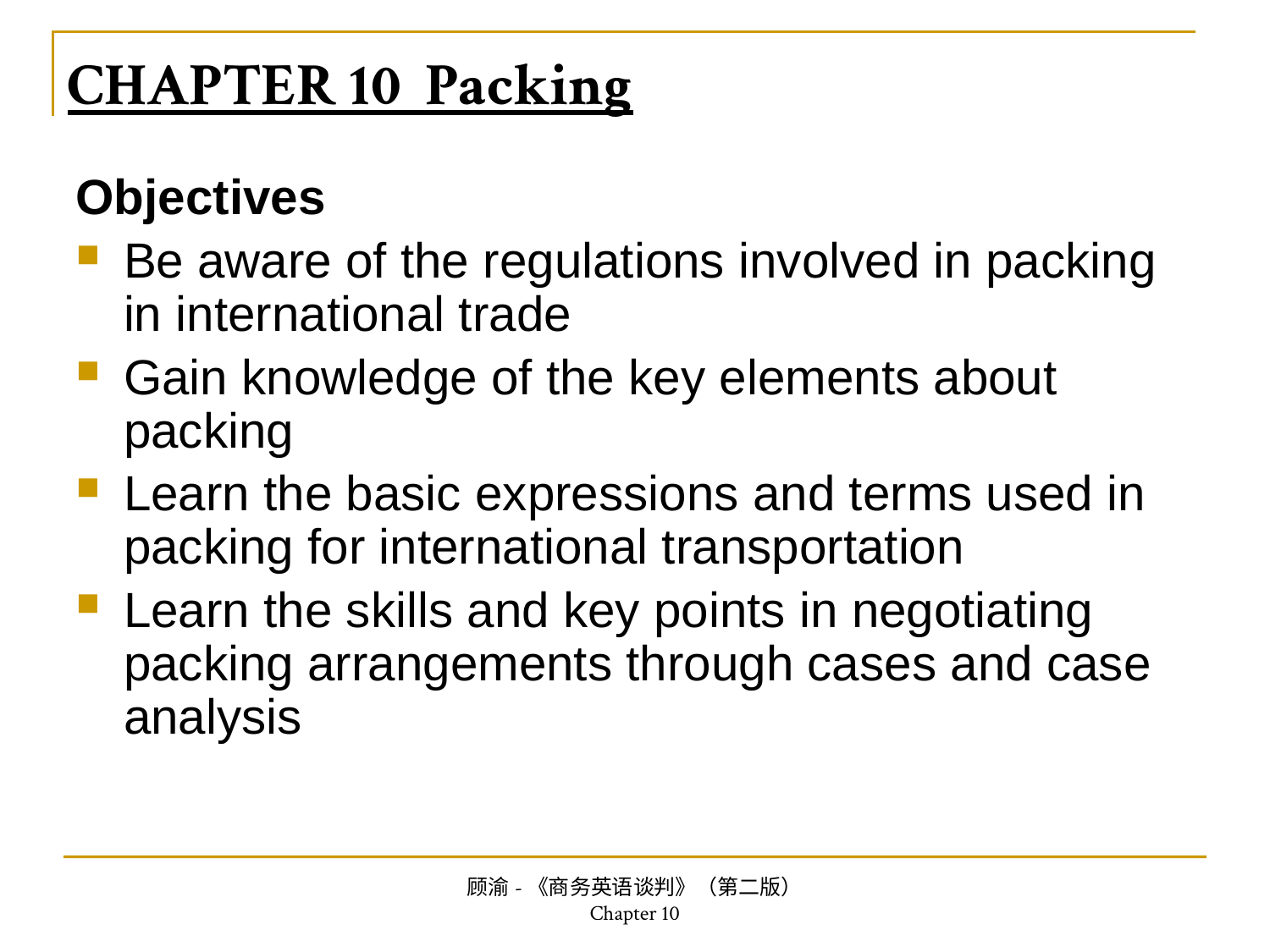

# CHAPTER 10  Packing
Objectives
Be aware of the regulations involved in packing in international trade
Gain knowledge of the key elements about packing
Learn the basic expressions and terms used in packing for international transportation
Learn the skills and key points in negotiating packing arrangements through cases and case analysis

3
顾渝-《商务英语谈判》（第二版） Chapter 10